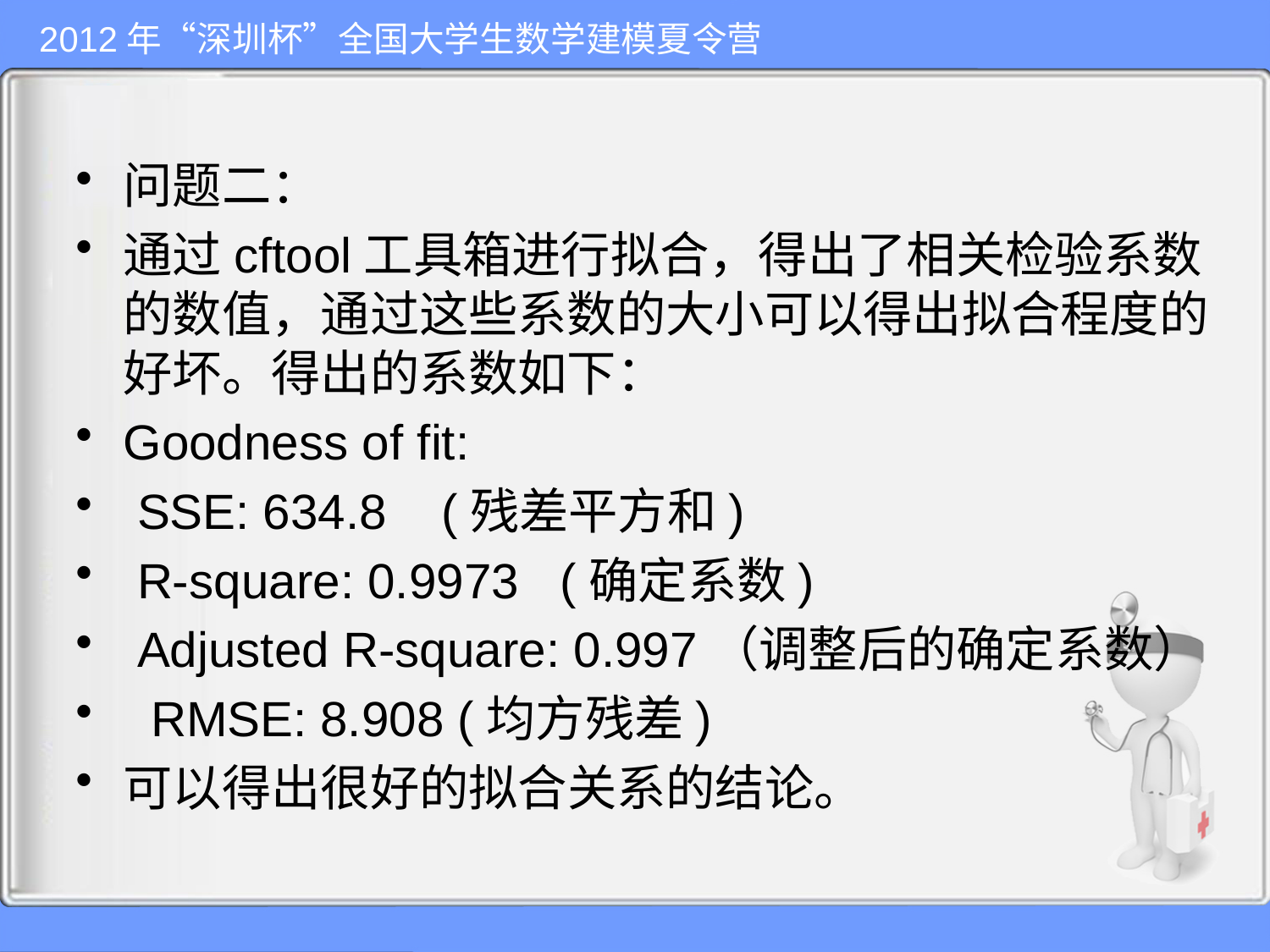

问题二：
通过cftool工具箱进行拟合，得出了相关检验系数的数值，通过这些系数的大小可以得出拟合程度的好坏。得出的系数如下：
Goodness of fit:
 SSE: 634.8    (残差平方和)
 R-square: 0.9973   (确定系数)
 Adjusted R-square: 0.997（调整后的确定系数）
  RMSE: 8.908 (均方残差)
可以得出很好的拟合关系的结论。